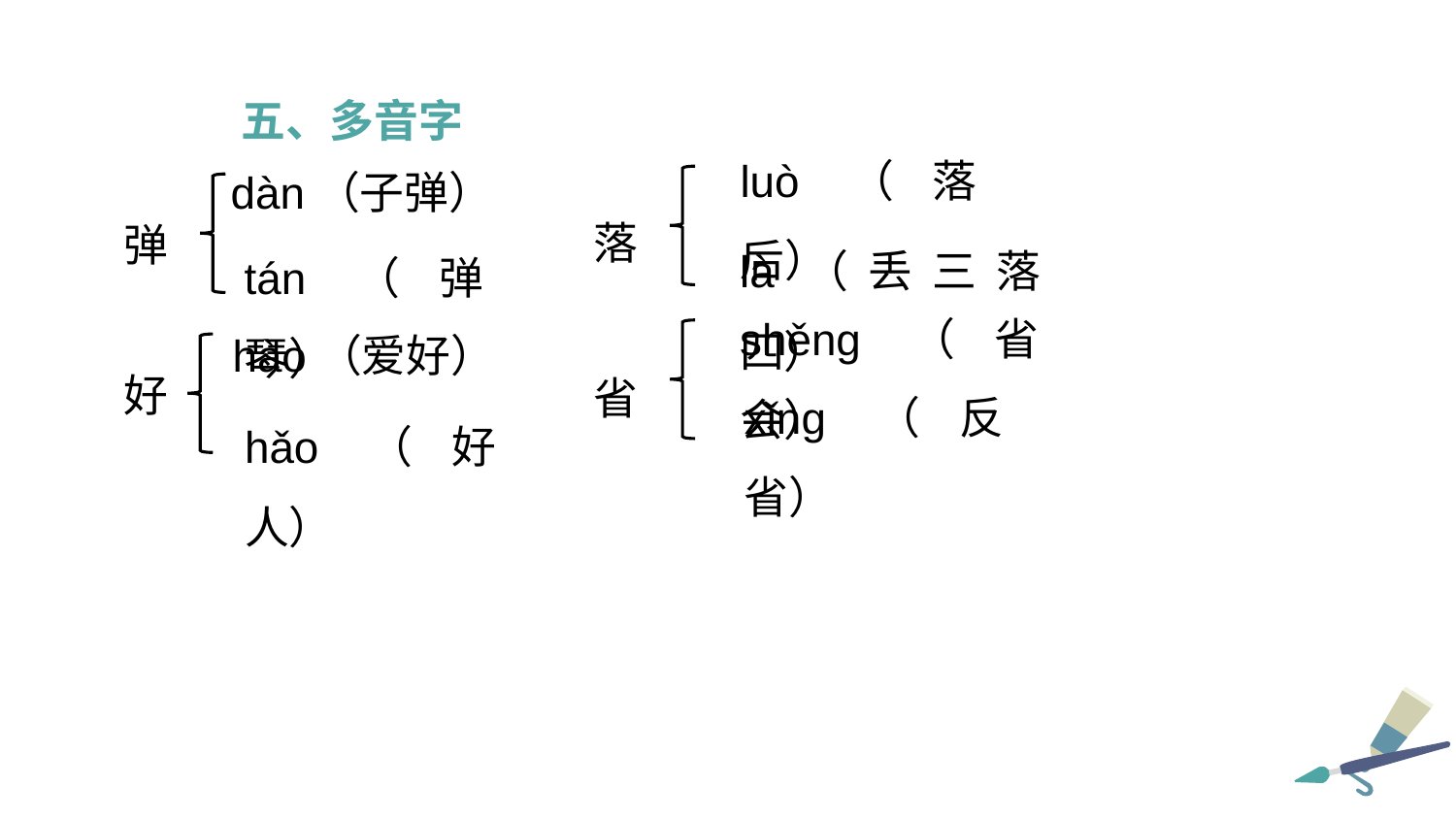

五、多音字

luò（落后）
dàn（子弹）

落
弹
là（丢三落四）
tán（弹琴）
shěng（省会）
hào（爱好）

好

省
xǐng（反省）
hǎo（好人）